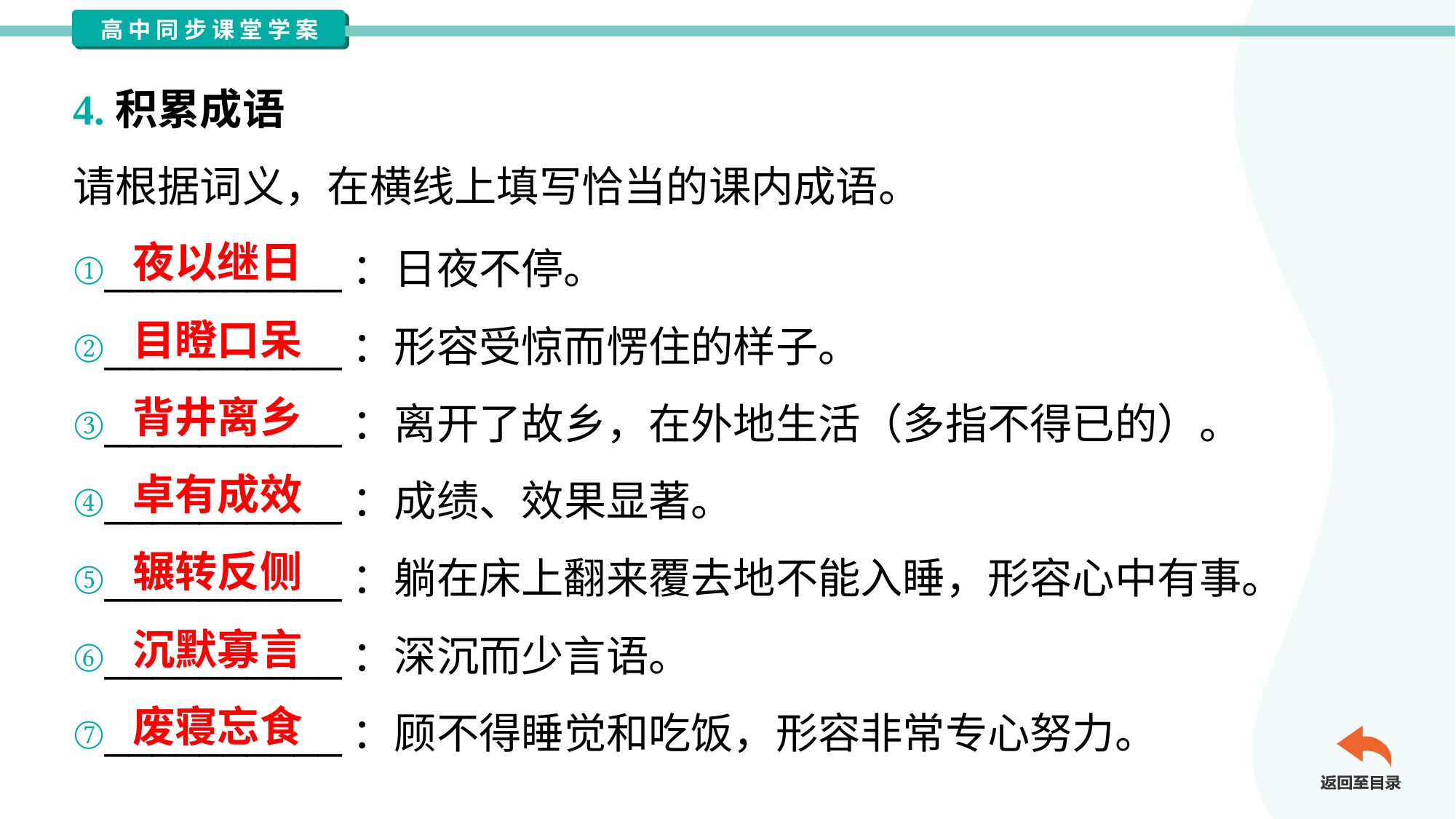

4.积累成语
请根据词义，在横线上填写恰当的课内成语。
夜以继日
①__________：日夜不停。
②__________：形容受惊而愣住的样子。
③__________：离开了故乡，在外地生活（多指不得已的）。
④__________：成绩、效果显著。
⑤__________：躺在床上翻来覆去地不能入睡，形容心中有事。
⑥__________：深沉而少言语。
⑦__________：顾不得睡觉和吃饭，形容非常专心努力。
目瞪口呆
背井离乡
卓有成效
辗转反侧
沉默寡言
废寝忘食